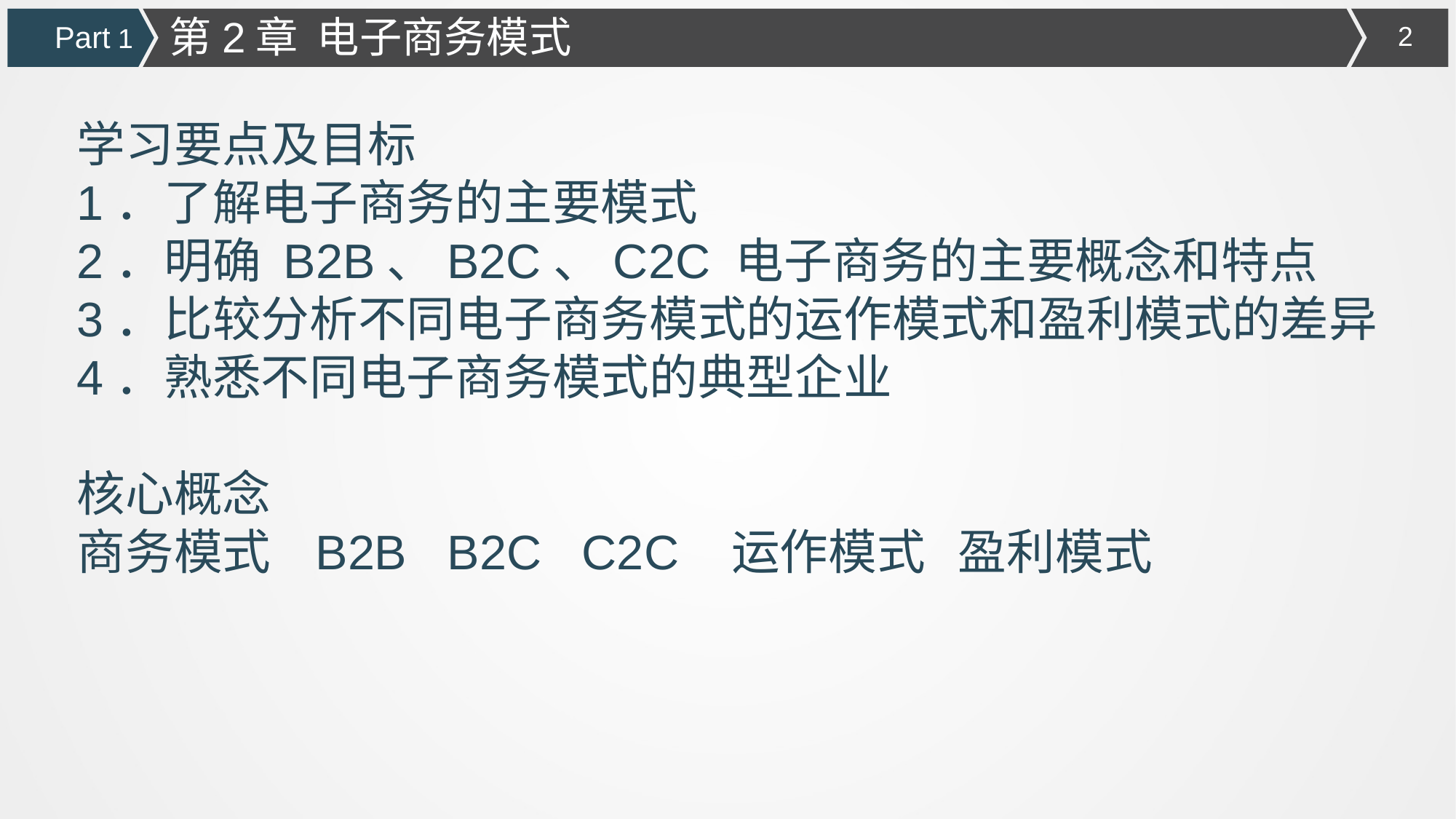

第2章  电子商务模式
Part 1
学习要点及目标
1．了解电子商务的主要模式
2．明确 B2B、B2C、C2C 电子商务的主要概念和特点
3．比较分析不同电子商务模式的运作模式和盈利模式的差异
4．熟悉不同电子商务模式的典型企业

核心概念
商务模式   B2B   B2C   C2C   运作模式   盈利模式